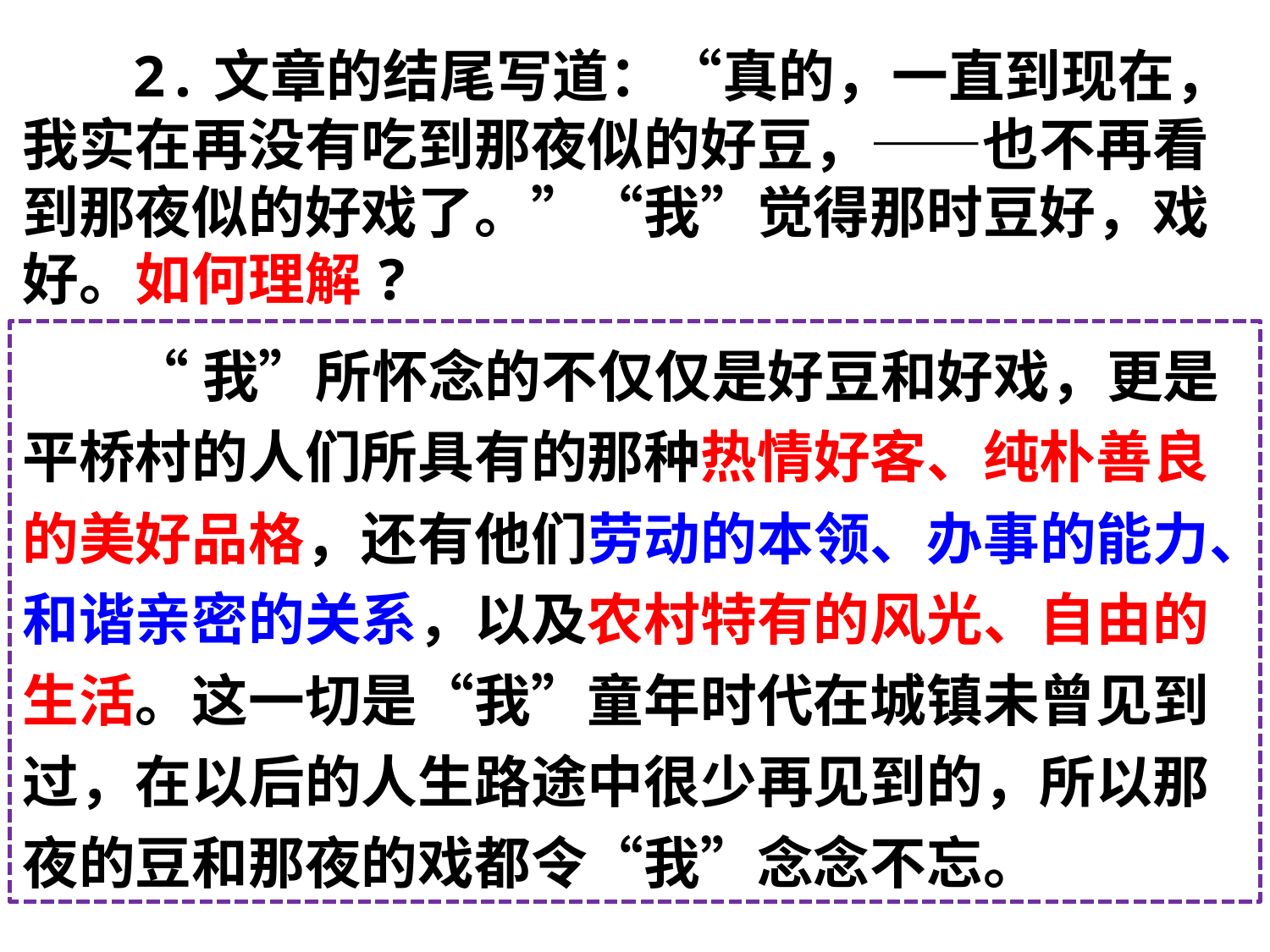

2.文章的结尾写道：“真的，一直到现在，我实在再没有吃到那夜似的好豆，——也不再看到那夜似的好戏了。”“我”觉得那时豆好，戏好。如何理解?
“我”所怀念的不仅仅是好豆和好戏，更是平桥村的人们所具有的那种热情好客、纯朴善良的美好品格，还有他们劳动的本领、办事的能力、和谐亲密的关系，以及农村特有的风光、自由的生活。这一切是“我”童年时代在城镇未曾见到过，在以后的人生路途中很少再见到的，所以那夜的豆和那夜的戏都令“我”念念不忘。